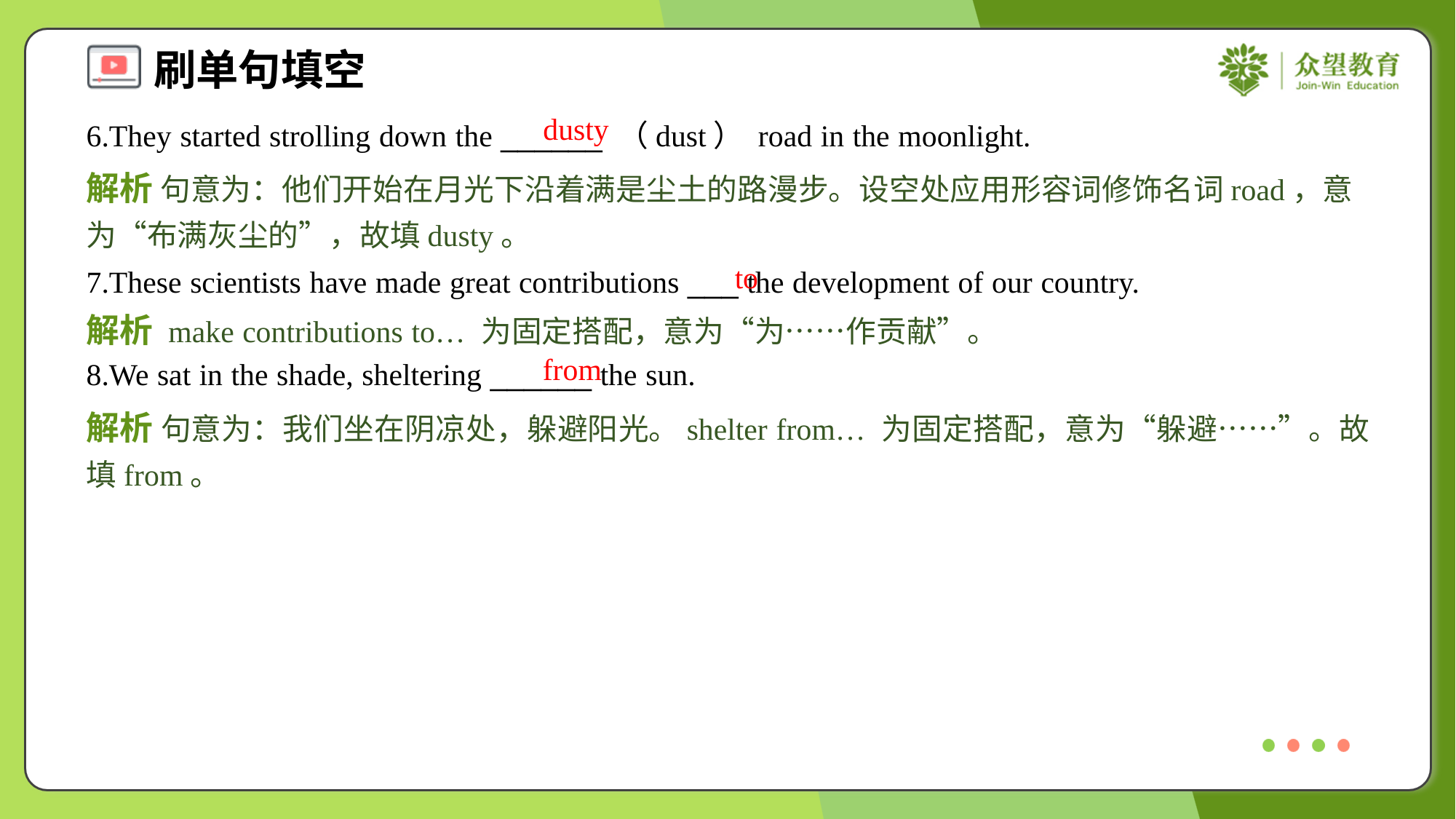

dusty
6.They started strolling down the ______ （dust） road in the moonlight.
解析 句意为：他们开始在月光下沿着满是尘土的路漫步。设空处应用形容词修饰名词road，意为“布满灰尘的”，故填dusty。
to
7.These scientists have made great contributions ___ the development of our country.
解析 make contributions to… 为固定搭配，意为“为……作贡献”。
from
8.We sat in the shade, sheltering ______ the sun.
解析 句意为：我们坐在阴凉处，躲避阳光。shelter from… 为固定搭配，意为“躲避……”。故填from。